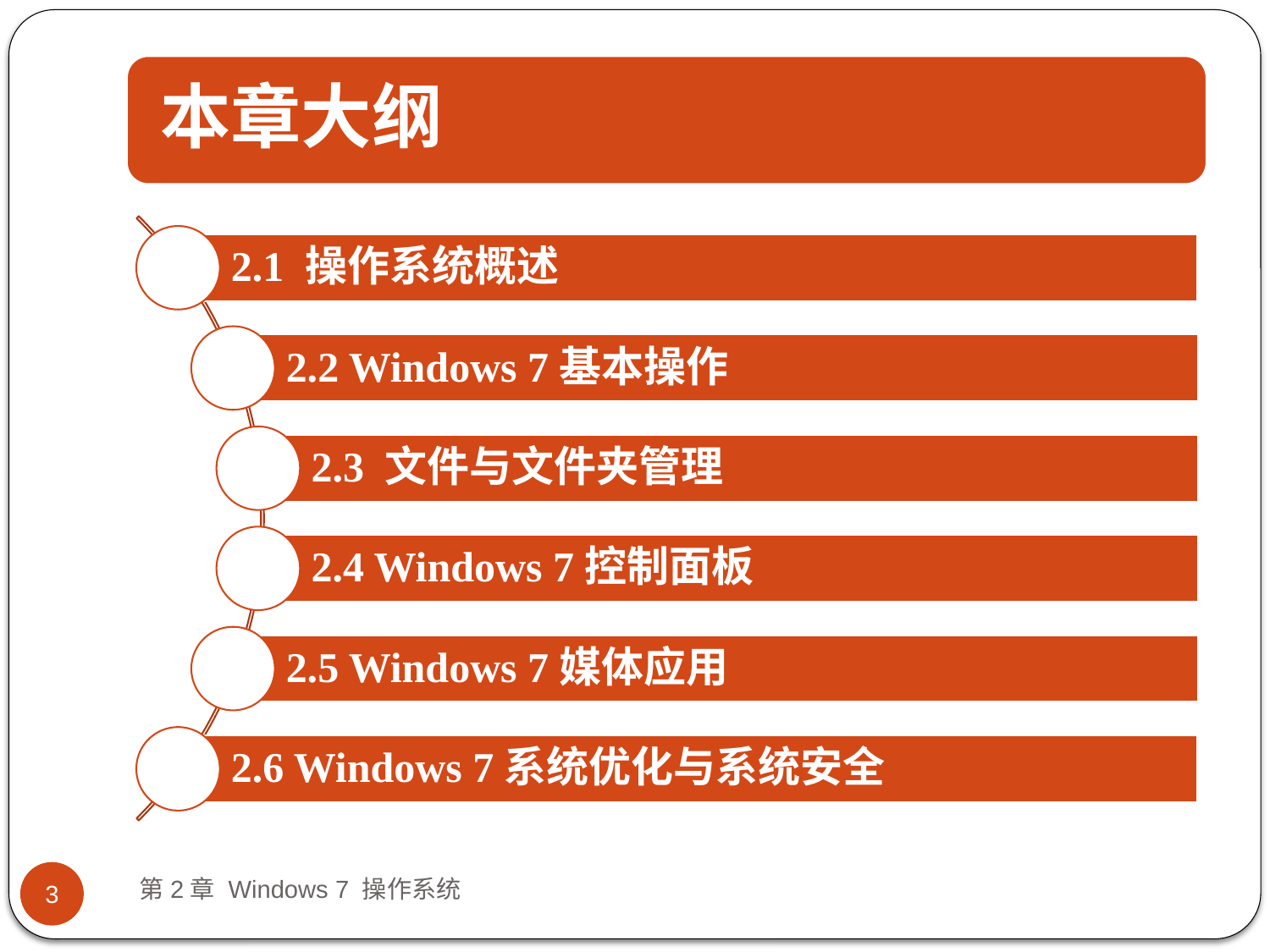

本章大纲
2.1 操作系统概述
2.2 Windows 7基本操作
2.3 文件与文件夹管理
2.4 Windows 7控制面板
2.5 Windows 7媒体应用
2.6 Windows 7系统优化与系统安全
第2章 Windows 7 操作系统
3